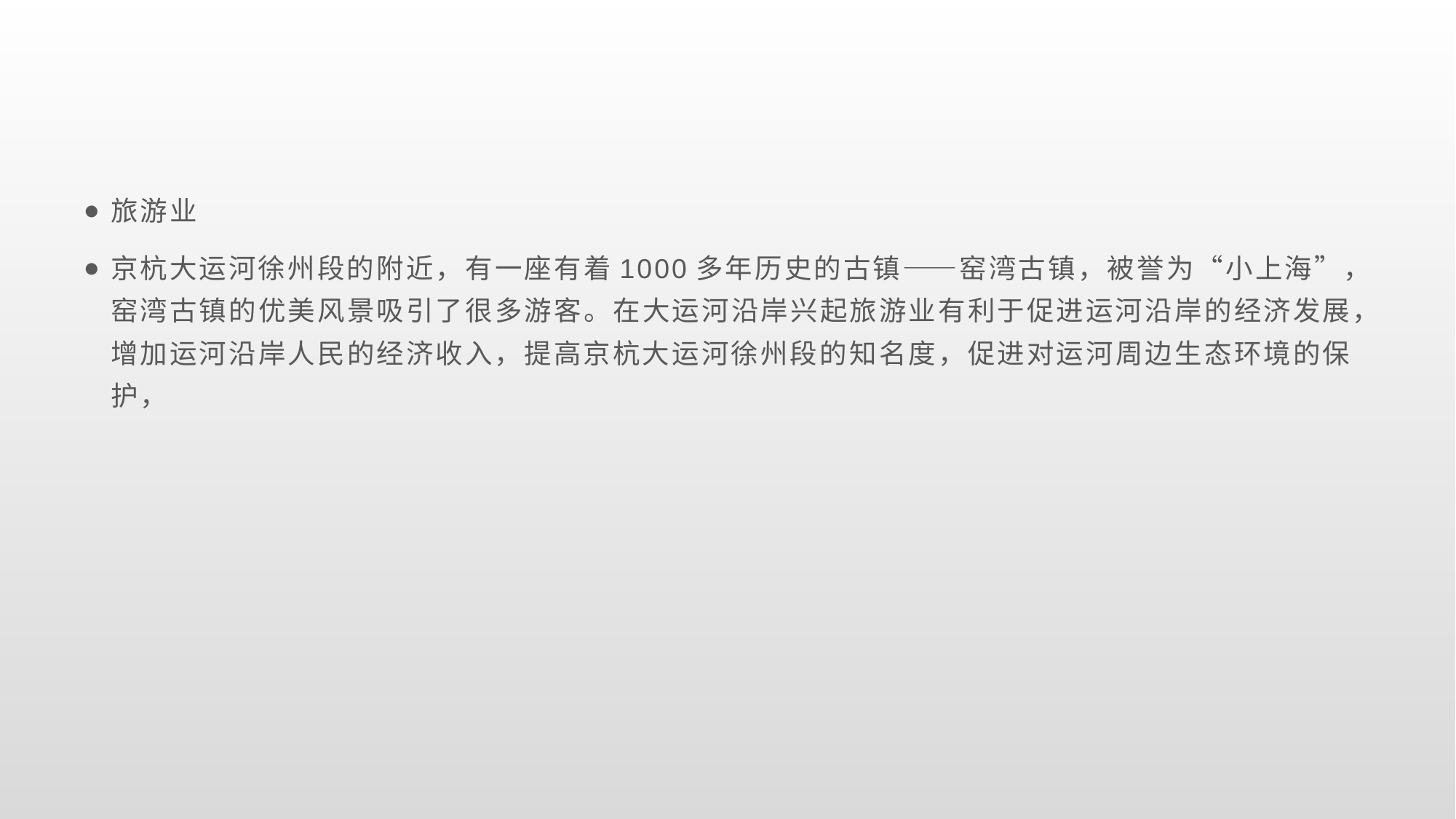

#
旅游业
京杭大运河徐州段的附近，有一座有着1000多年历史的古镇——窑湾古镇，被誉为“小上海”，窑湾古镇的优美风景吸引了很多游客。在大运河沿岸兴起旅游业有利于促进运河沿岸的经济发展，增加运河沿岸人民的经济收入，提高京杭大运河徐州段的知名度，促进对运河周边生态环境的保护，